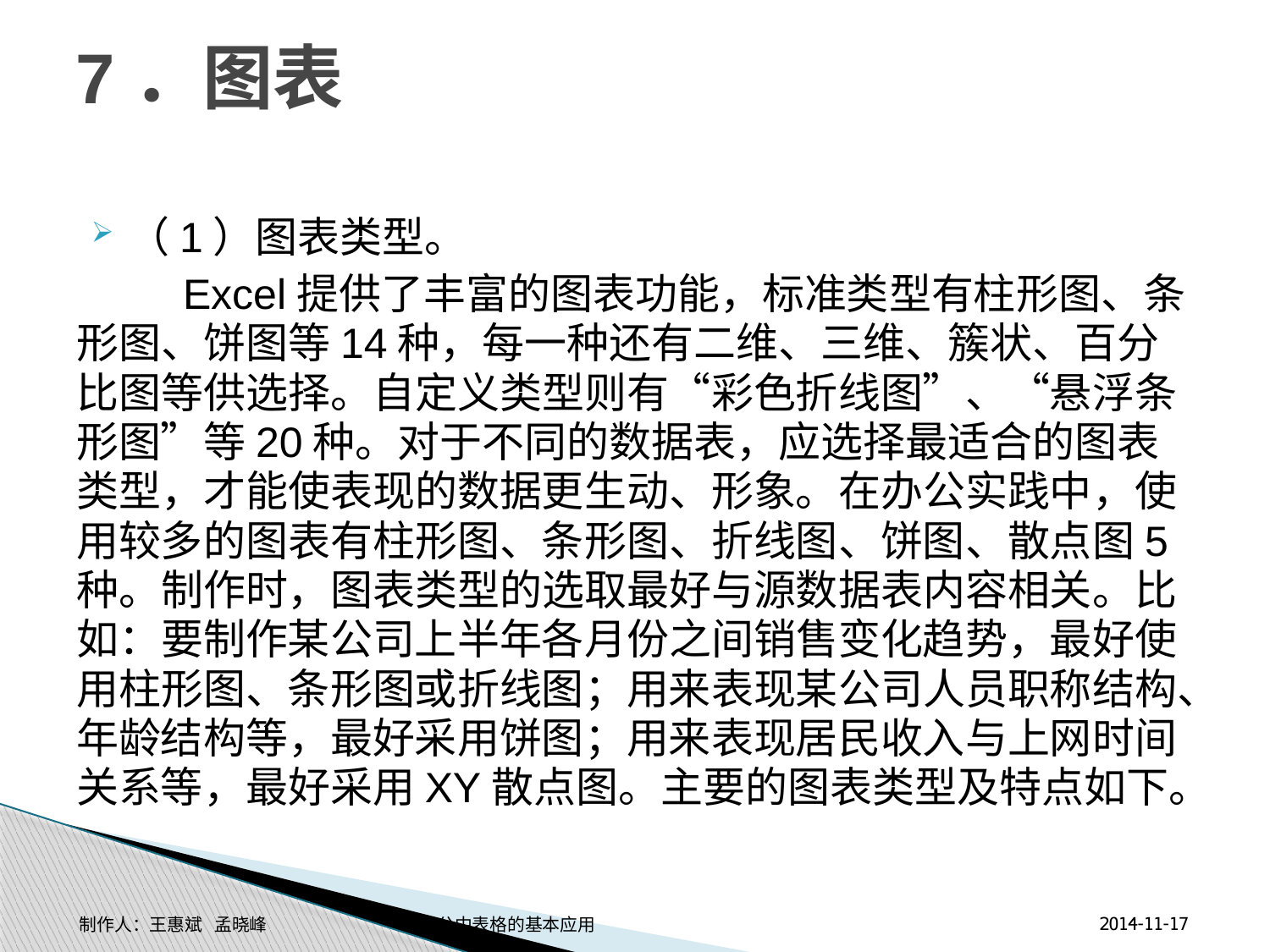

# 7．图表
（1）图表类型。
         Excel提供了丰富的图表功能，标准类型有柱形图、条形图、饼图等14种，每一种还有二维、三维、簇状、百分比图等供选择。自定义类型则有“彩色折线图”、“悬浮条形图”等20种。对于不同的数据表，应选择最适合的图表类型，才能使表现的数据更生动、形象。在办公实践中，使用较多的图表有柱形图、条形图、折线图、饼图、散点图5种。制作时，图表类型的选取最好与源数据表内容相关。比如：要制作某公司上半年各月份之间销售变化趋势，最好使用柱形图、条形图或折线图；用来表现某公司人员职称结构、年龄结构等，最好采用饼图；用来表现居民收入与上网时间关系等，最好采用XY散点图。主要的图表类型及特点如下。
2014-11-17
制作人：王惠斌   孟晓峰                                      办公中表格的基本应用